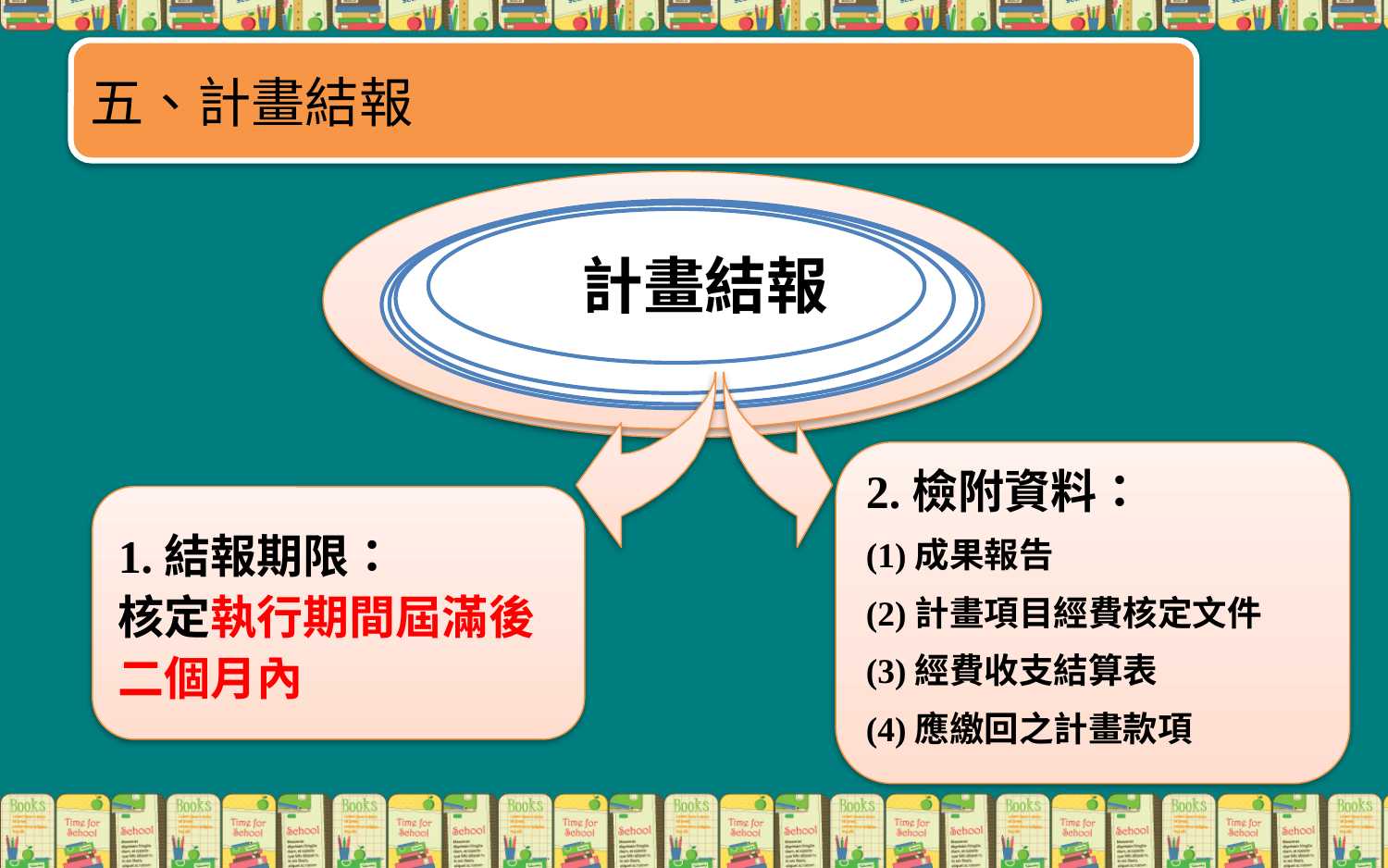

五、計畫結報

計畫結報

2.檢附資料：
(1)成果報告
(2)計畫項目經費核定文件
(3)經費收支結算表
(4)應繳回之計畫款項

1.結報期限：
核定執行期間屆滿後
二個月內